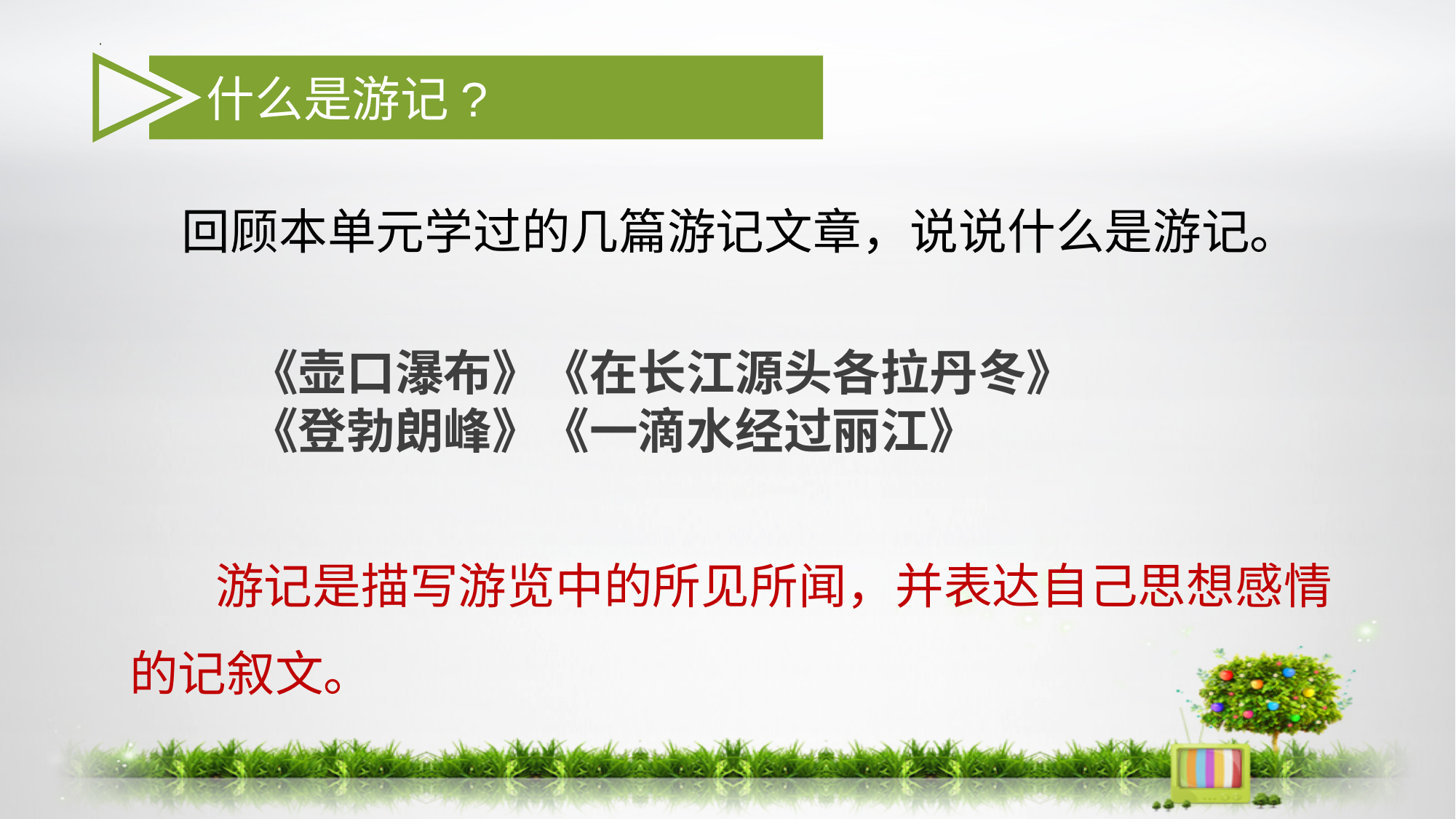

什么是游记?
回顾本单元学过的几篇游记文章，说说什么是游记。
《壶口瀑布》《在长江源头各拉丹冬》《登勃朗峰》《一滴水经过丽江》
游记是描写游览中的所见所闻，并表达自己思想感情的记叙文。